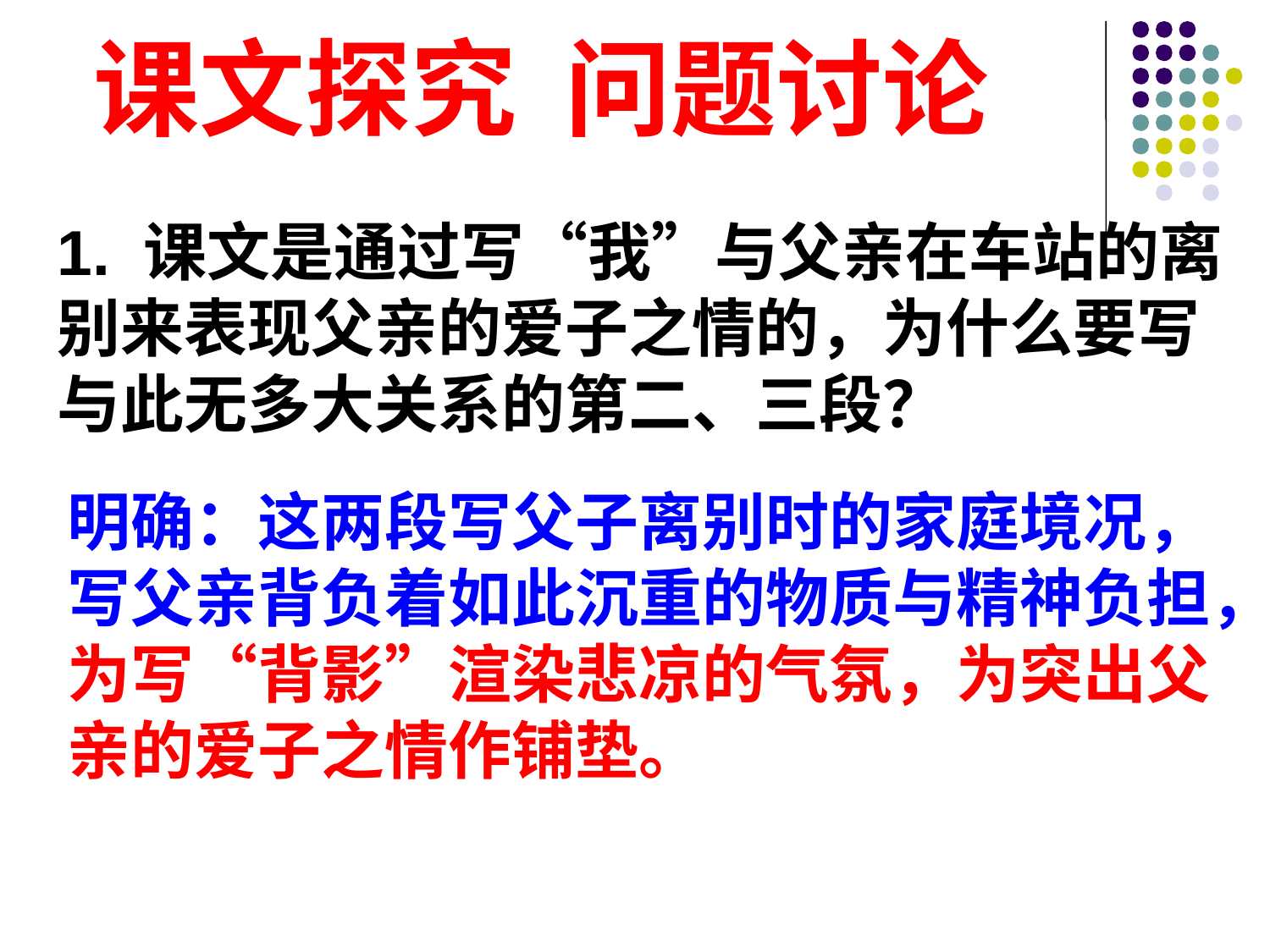

课文探究  问题讨论
1. 课文是通过写“我”与父亲在车站的离别来表现父亲的爱子之情的，为什么要写与此无多大关系的第二、三段？
明确：这两段写父子离别时的家庭境况，写父亲背负着如此沉重的物质与精神负担，为写“背影”渲染悲凉的气氛，为突出父亲的爱子之情作铺垫。